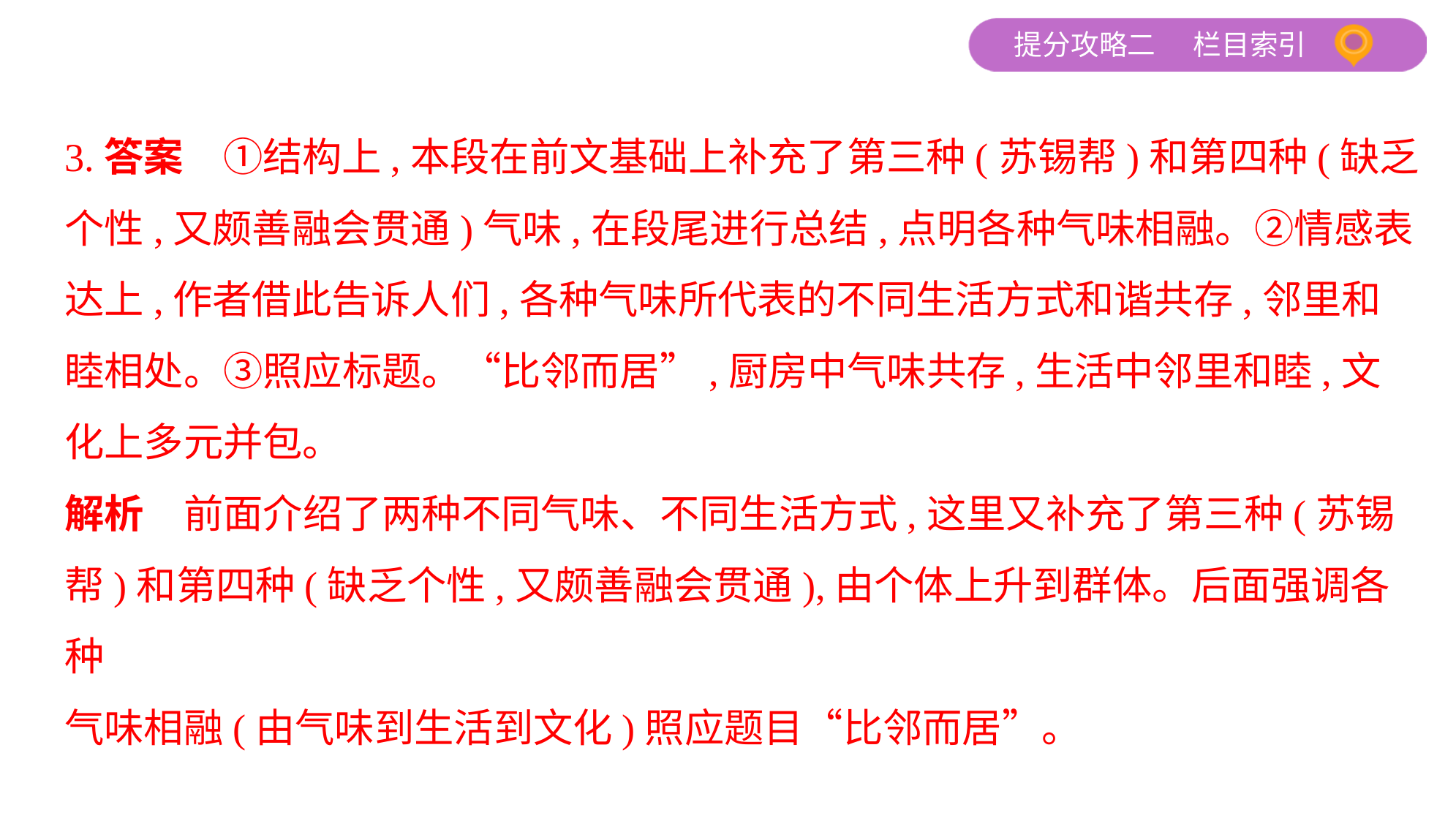

3.答案　①结构上,本段在前文基础上补充了第三种(苏锡帮)和第四种(缺乏
个性,又颇善融会贯通)气味,在段尾进行总结,点明各种气味相融。②情感表
达上,作者借此告诉人们,各种气味所代表的不同生活方式和谐共存,邻里和
睦相处。③照应标题。“比邻而居”,厨房中气味共存,生活中邻里和睦,文
化上多元并包。
解析　前面介绍了两种不同气味、不同生活方式,这里又补充了第三种(苏锡
帮)和第四种(缺乏个性,又颇善融会贯通),由个体上升到群体。后面强调各种
气味相融(由气味到生活到文化)照应题目“比邻而居”。